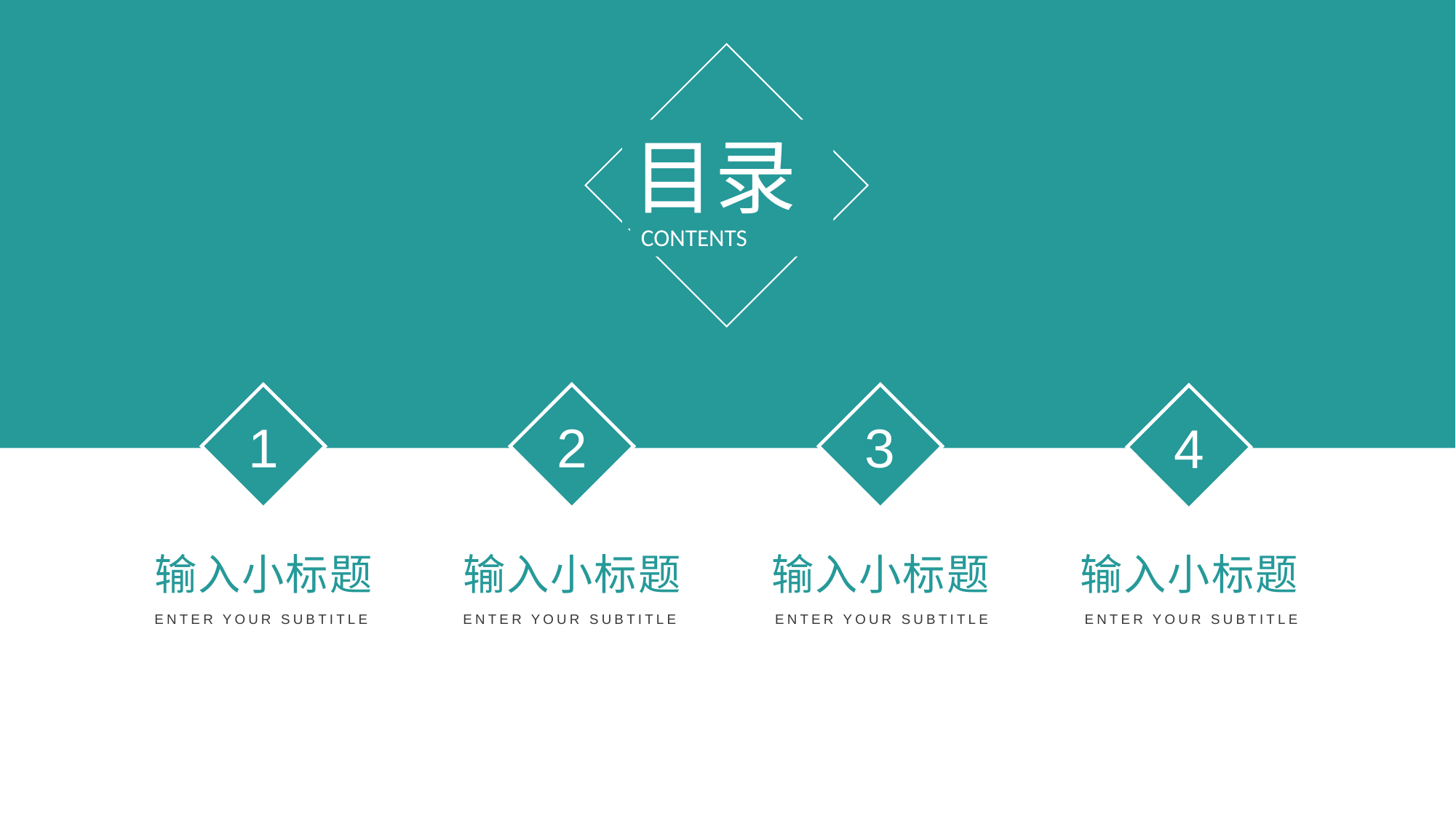

输入小标题
输入小标题
输入小标题
输入小标题
ENTER YOUR SUBTITLE
ENTER YOUR SUBTITLE
ENTER YOUR SUBTITLE
ENTER YOUR SUBTITLE